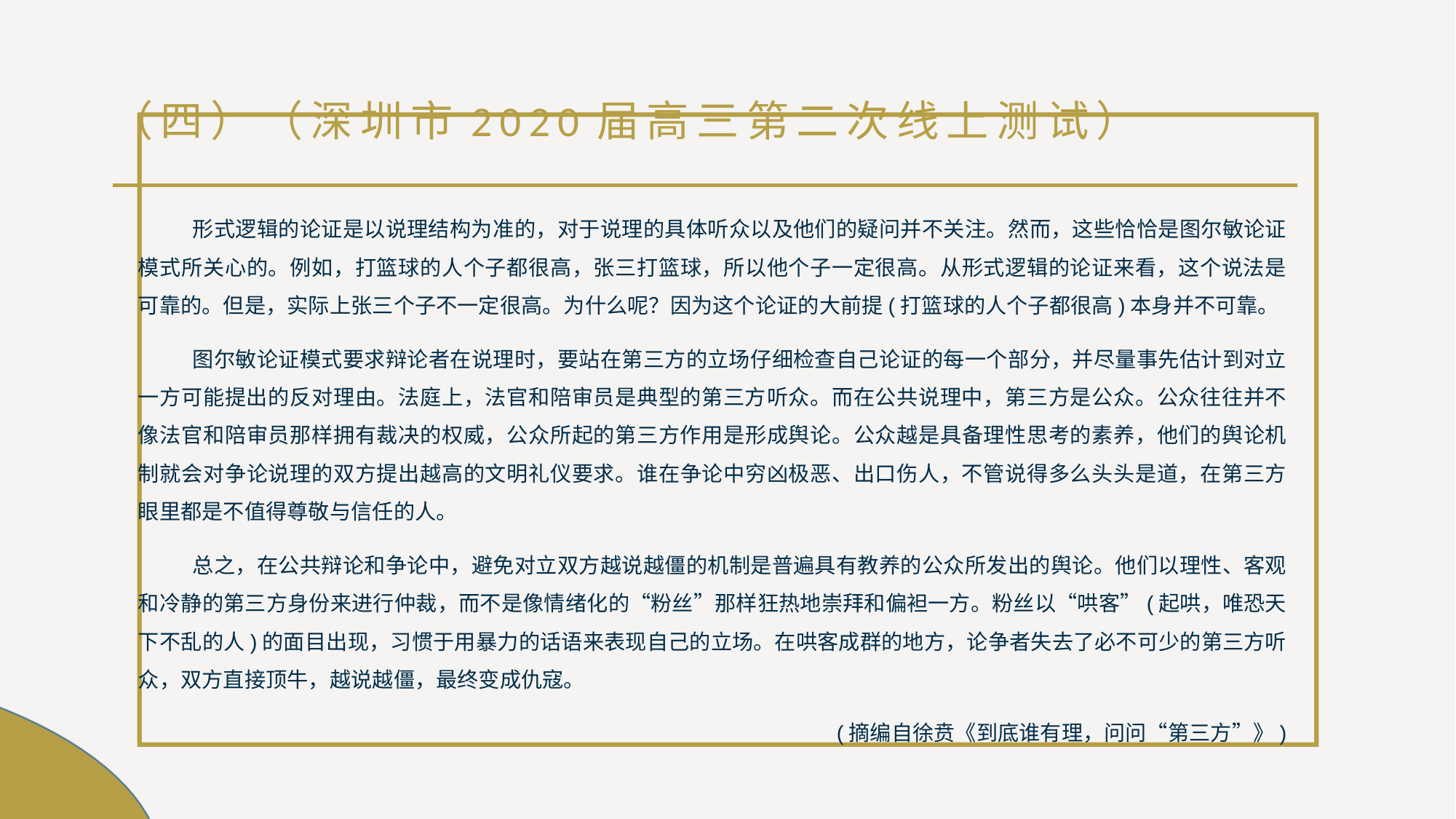

# （四）（深圳市2020届高三第二次线上测试）
形式逻辑的论证是以说理结构为准的，对于说理的具体听众以及他们的疑问并不关注。然而，这些恰恰是图尔敏论证模式所关心的。例如，打篮球的人个子都很高，张三打篮球，所以他个子一定很高。从形式逻辑的论证来看，这个说法是可靠的。但是，实际上张三个子不一定很高。为什么呢？因为这个论证的大前提(打篮球的人个子都很高)本身并不可靠。
图尔敏论证模式要求辩论者在说理时，要站在第三方的立场仔细检查自己论证的每一个部分，并尽量事先估计到对立一方可能提出的反对理由。法庭上，法官和陪审员是典型的第三方听众。而在公共说理中，第三方是公众。公众往往并不像法官和陪审员那样拥有裁决的权威，公众所起的第三方作用是形成舆论。公众越是具备理性思考的素养，他们的舆论机制就会对争论说理的双方提出越高的文明礼仪要求。谁在争论中穷凶极恶、出口伤人，不管说得多么头头是道，在第三方眼里都是不值得尊敬与信任的人。
总之，在公共辩论和争论中，避免对立双方越说越僵的机制是普遍具有教养的公众所发出的舆论。他们以理性、客观和冷静的第三方身份来进行仲裁，而不是像情绪化的“粉丝”那样狂热地崇拜和偏袒一方。粉丝以“哄客”(起哄，唯恐天下不乱的人)的面目出现，习惯于用暴力的话语来表现自己的立场。在哄客成群的地方，论争者失去了必不可少的第三方听众，双方直接顶牛，越说越僵，最终变成仇寇。
(摘编自徐贲《到底谁有理，问问“第三方”》)